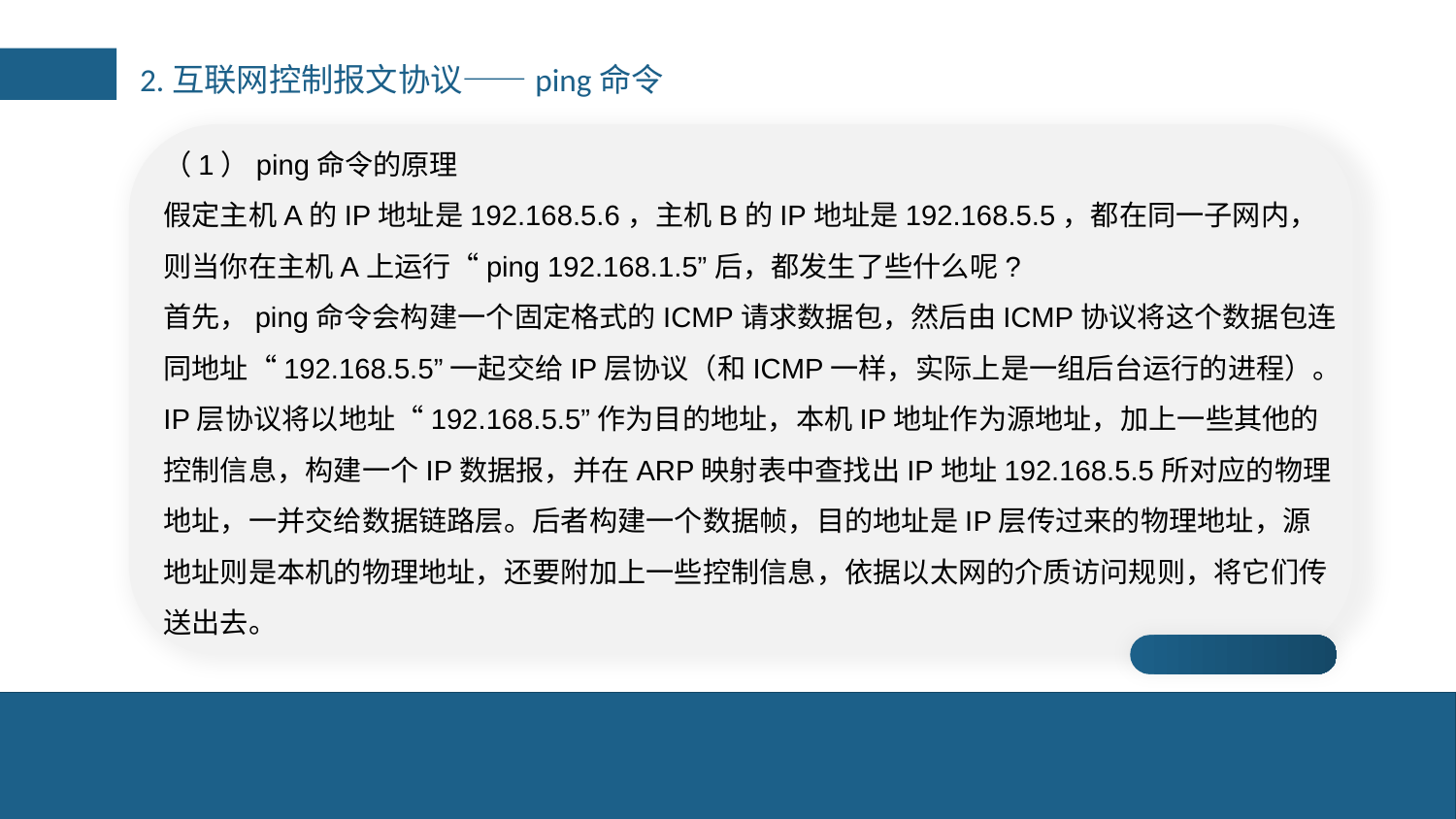

2.互联网控制报文协议——ping命令
（1）ping命令的原理
假定主机A的IP地址是192.168.5.6，主机B的IP地址是192.168.5.5，都在同一子网内，则当你在主机A上运行“ping 192.168.1.5”后，都发生了些什么呢?
首先，ping命令会构建一个固定格式的ICMP请求数据包，然后由ICMP协议将这个数据包连同地址“192.168.5.5”一起交给IP层协议（和ICMP一样，实际上是一组后台运行的进程）。IP层协议将以地址“192.168.5.5”作为目的地址，本机IP地址作为源地址，加上一些其他的控制信息，构建一个IP数据报，并在ARP映射表中查找出IP地址192.168.5.5所对应的物理地址，一并交给数据链路层。后者构建一个数据帧，目的地址是IP层传过来的物理地址，源地址则是本机的物理地址，还要附加上一些控制信息，依据以太网的介质访问规则，将它们传送出去。